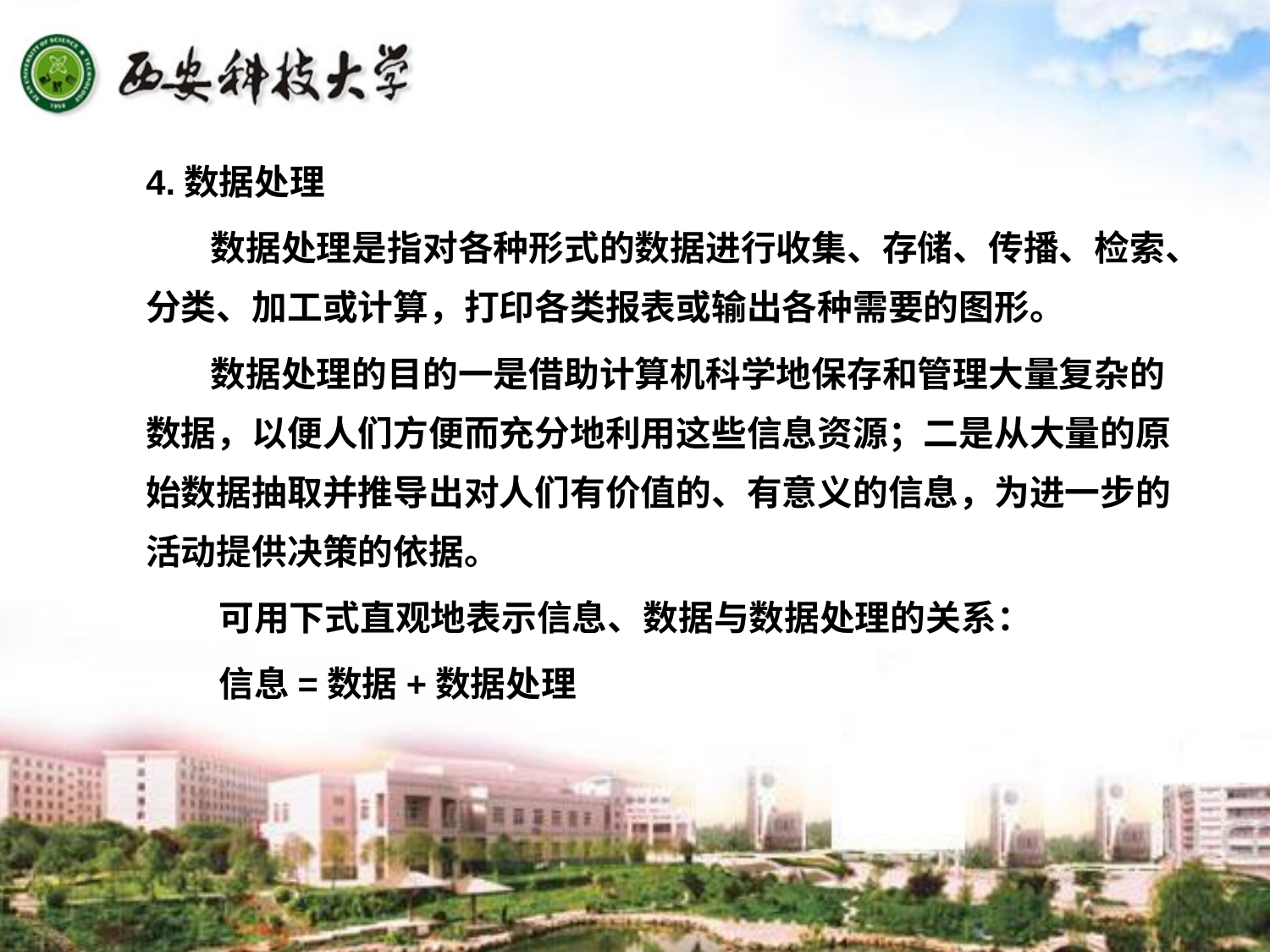

4.数据处理
       数据处理是指对各种形式的数据进行收集、存储、传播、检索、分类、加工或计算，打印各类报表或输出各种需要的图形。
       数据处理的目的一是借助计算机科学地保存和管理大量复杂的数据，以便人们方便而充分地利用这些信息资源；二是从大量的原始数据抽取并推导出对人们有价值的、有意义的信息，为进一步的活动提供决策的依据。
        可用下式直观地表示信息、数据与数据处理的关系：
        信息=数据+数据处理